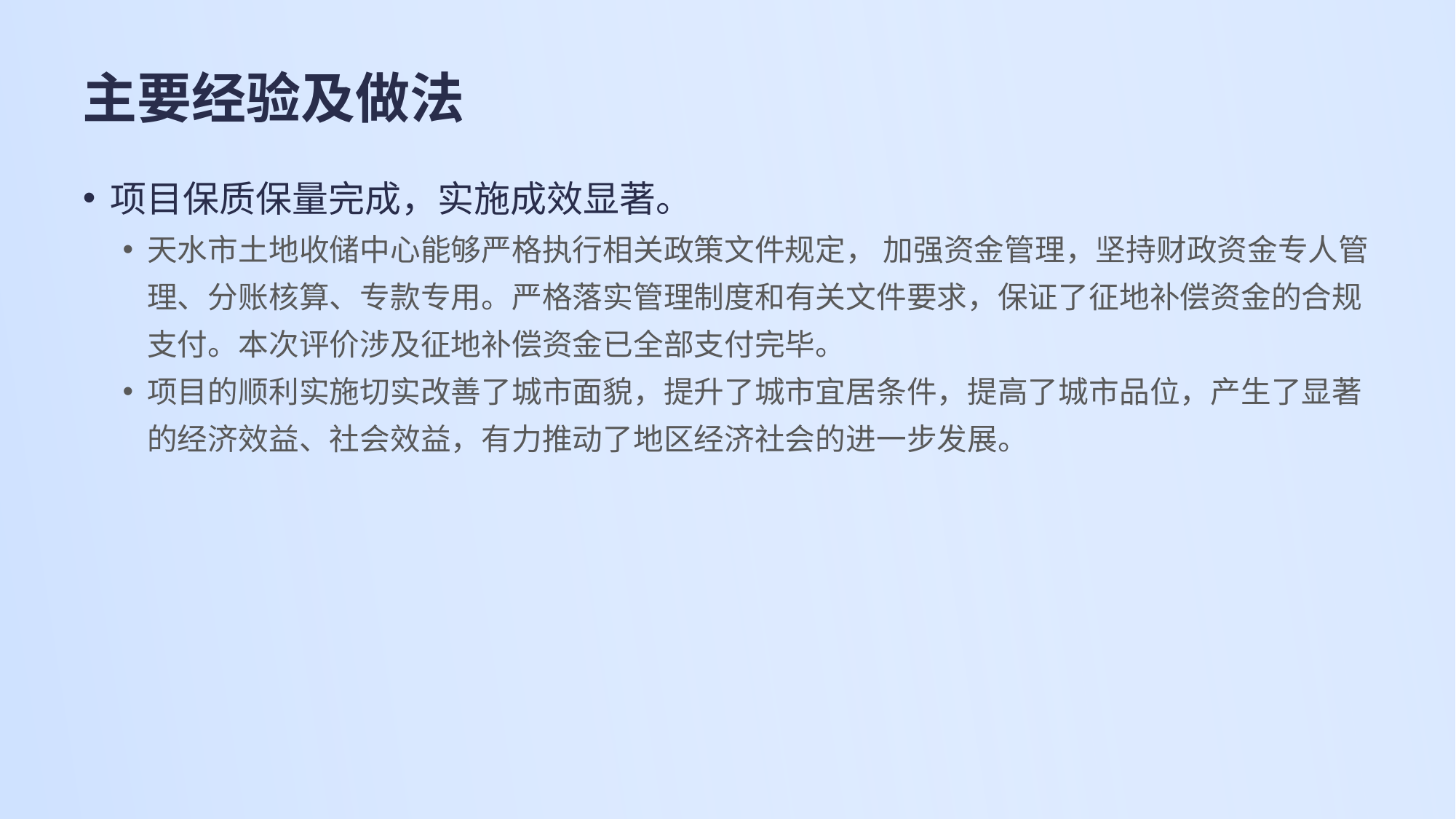

# 主要经验及做法
项目保质保量完成，实施成效显著。
天水市土地收储中心能够严格执行相关政策文件规定， 加强资金管理，坚持财政资金专人管理、分账核算、专款专用。严格落实管理制度和有关文件要求，保证了征地补偿资金的合规支付。本次评价涉及征地补偿资金已全部支付完毕。
项目的顺利实施切实改善了城市面貌，提升了城市宜居条件，提高了城市品位，产生了显著的经济效益、社会效益，有力推动了地区经济社会的进一步发展。